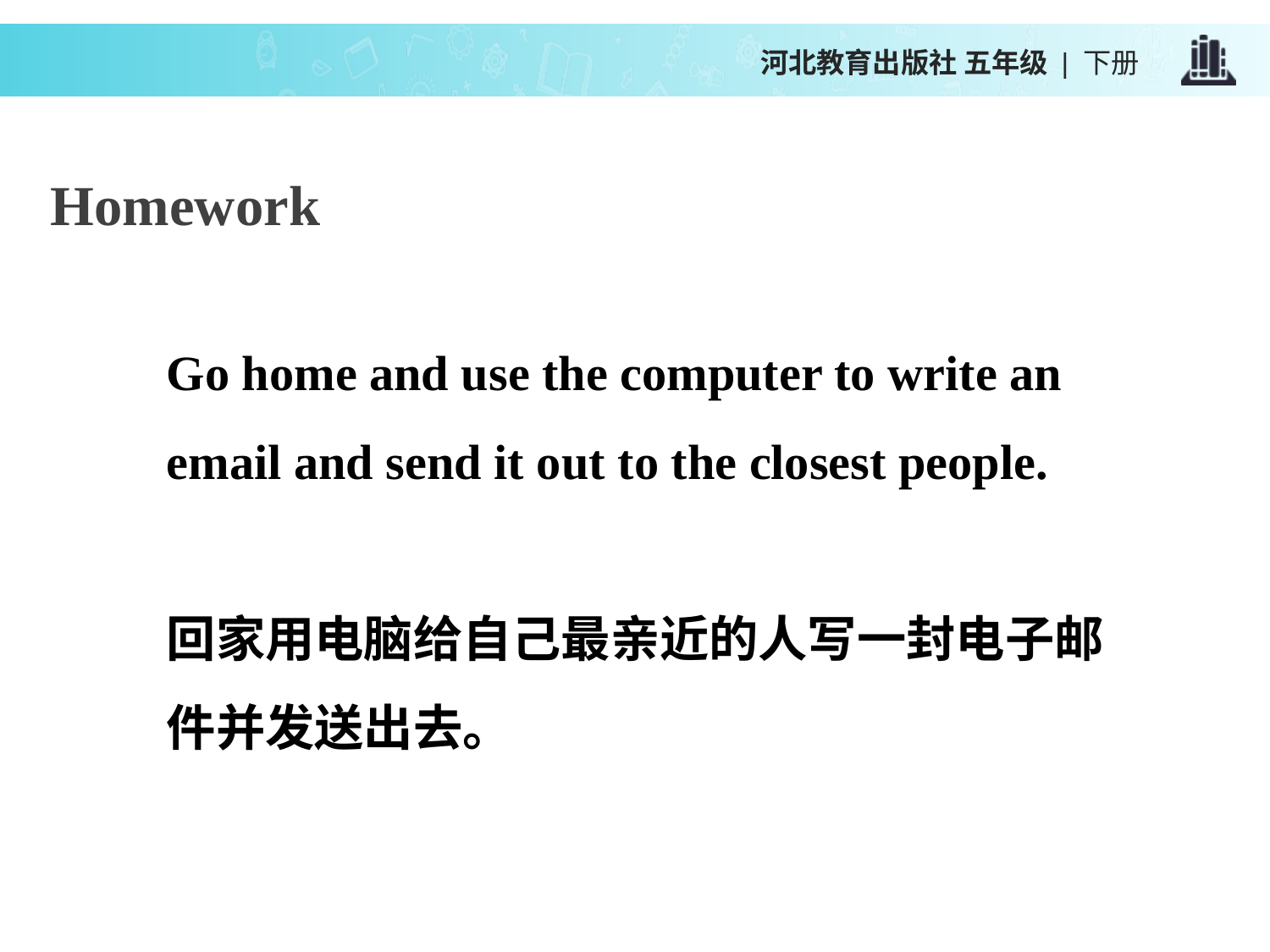

河北教育出版社 五年级 | 下册
Homework
Go home and use the computer to write an email and send it out to the closest people.

回家用电脑给自己最亲近的人写一封电子邮件并发送出去。